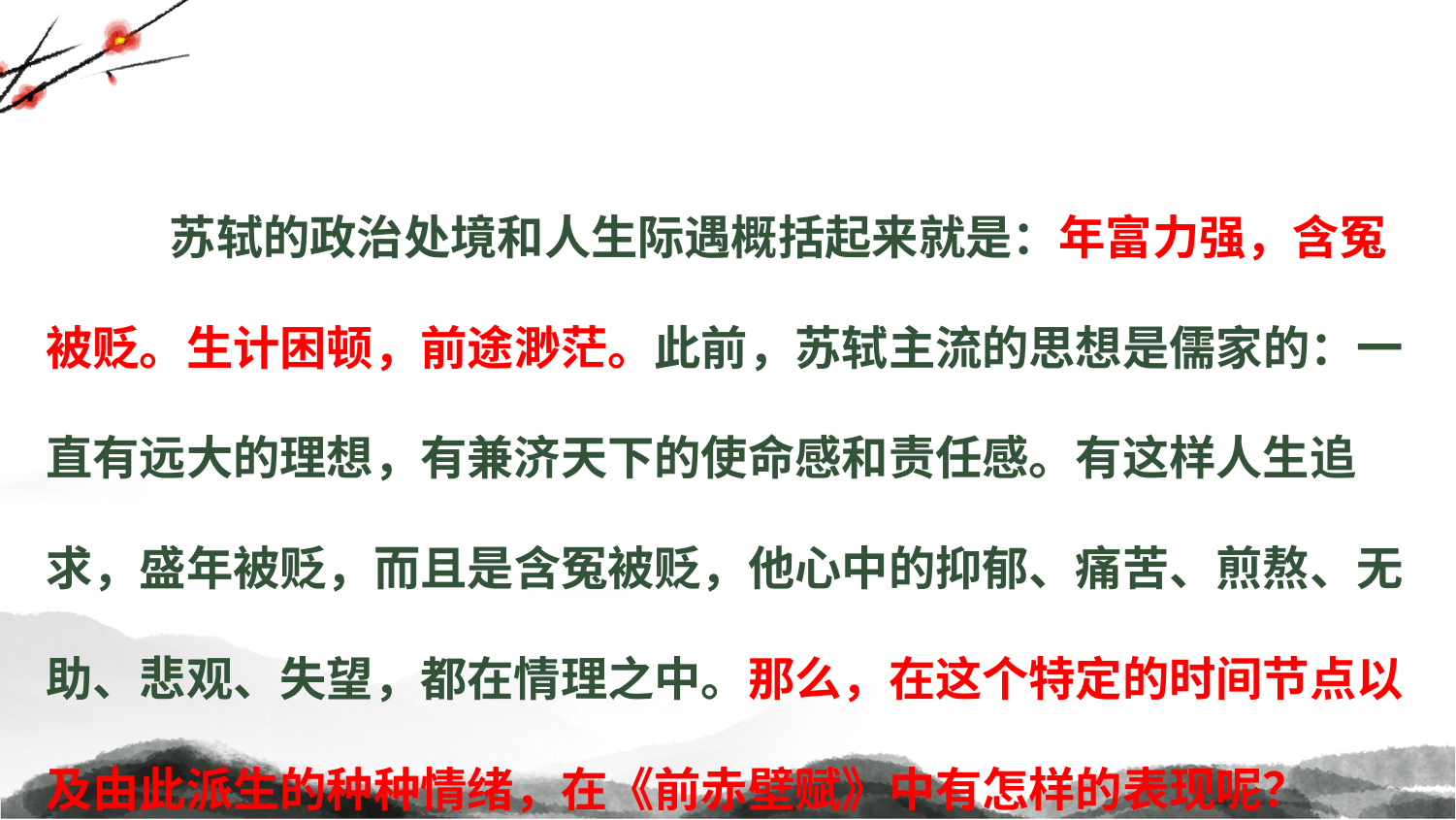

苏轼的政治处境和人生际遇概括起来就是：年富力强，含冤被贬。生计困顿，前途渺茫。此前，苏轼主流的思想是儒家的：一直有远大的理想，有兼济天下的使命感和责任感。有这样人生追求，盛年被贬，而且是含冤被贬，他心中的抑郁、痛苦、煎熬、无助、悲观、失望，都在情理之中。那么，在这个特定的时间节点以及由此派生的种种情绪，在《前赤壁赋》中有怎样的表现呢？